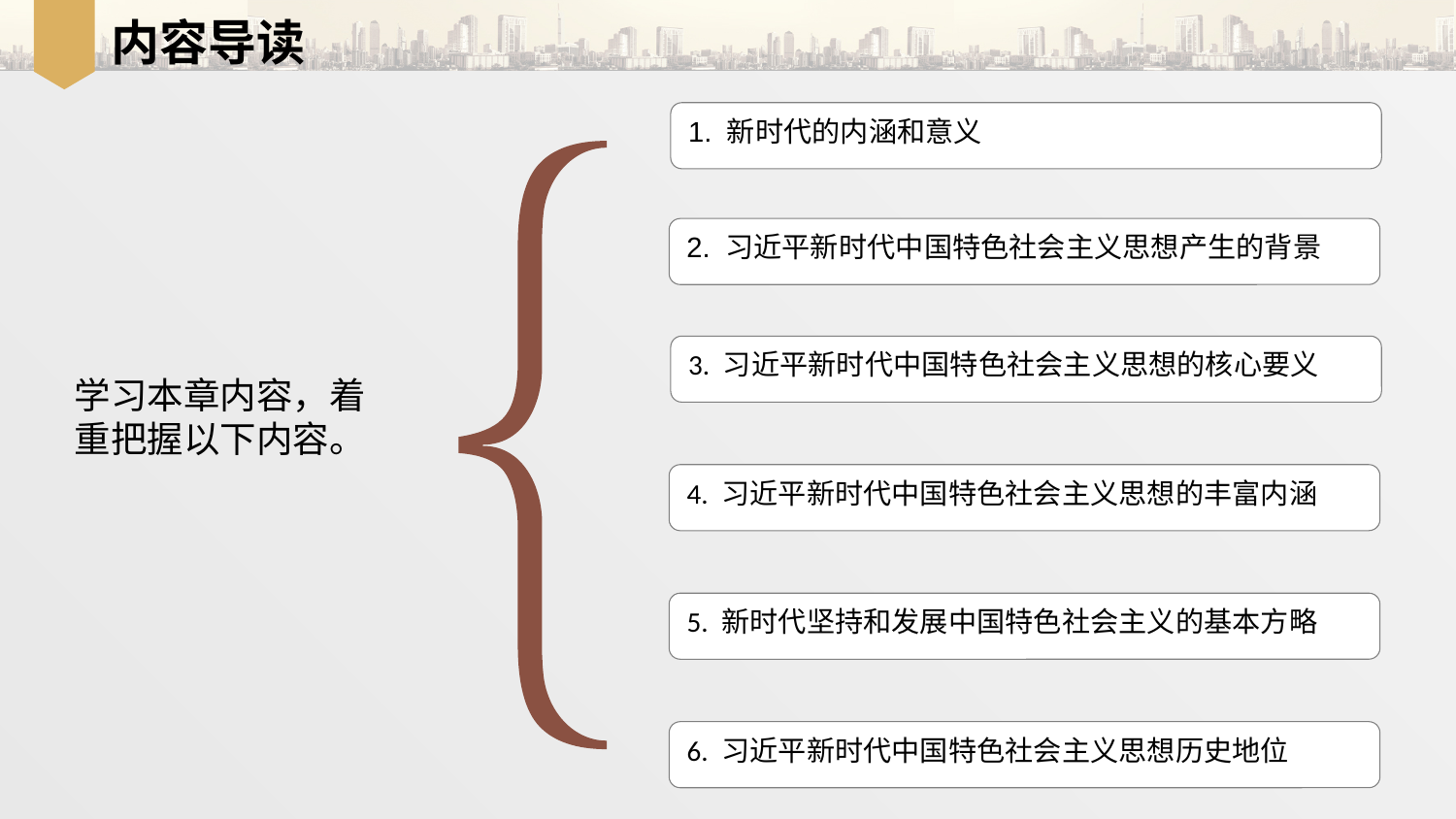

# 内容导读

1. 新时代的内涵和意义

2. 习近平新时代中国特色社会主义思想产生的背景

3. 习近平新时代中国特色社会主义思想的核心要义
学习本章内容，着
重把握以下内容。

4. 习近平新时代中国特色社会主义思想的丰富内涵

5. 新时代坚持和发展中国特色社会主义的基本方略

6. 习近平新时代中国特色社会主义思想历史地位